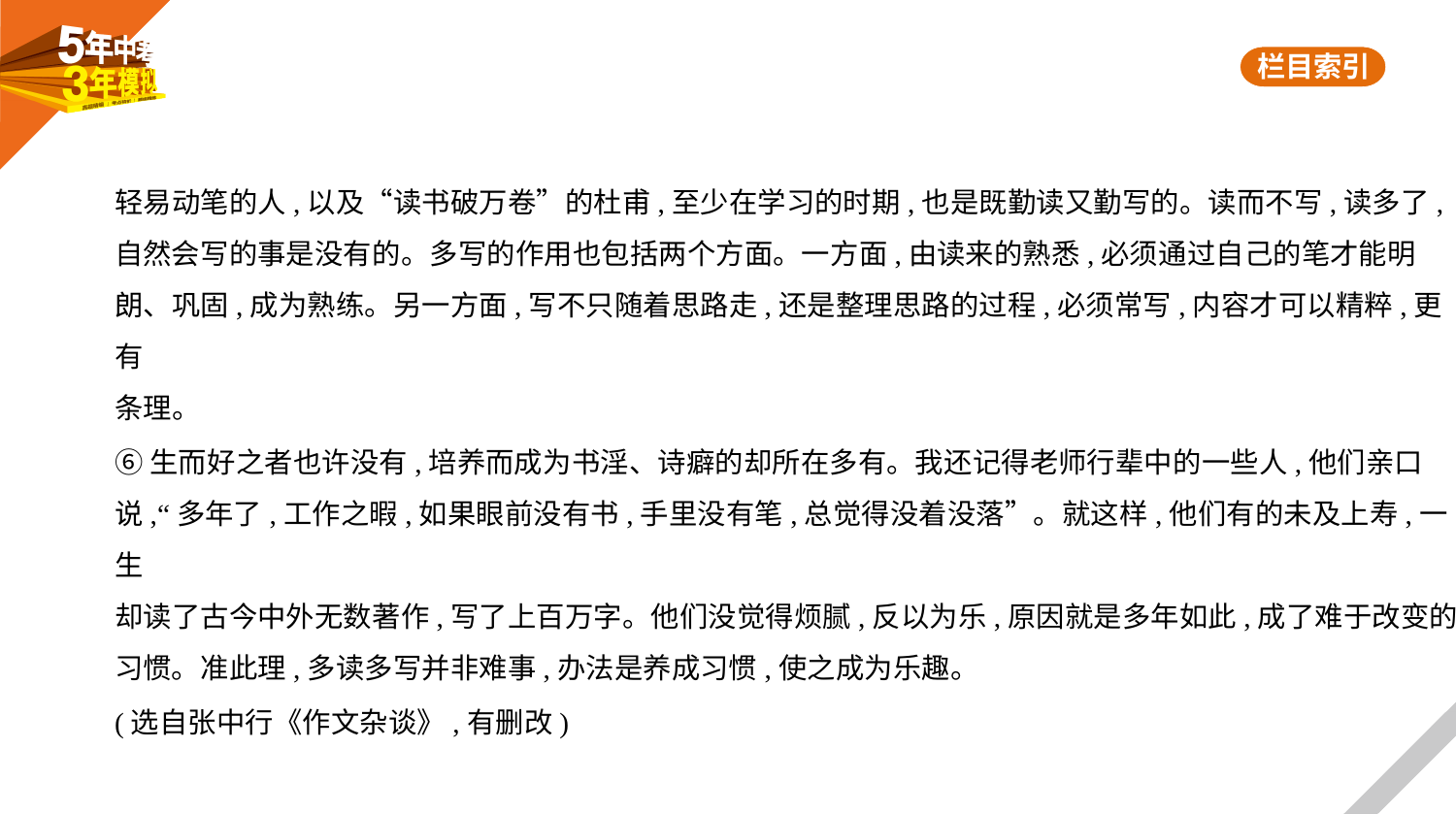

轻易动笔的人,以及“读书破万卷”的杜甫,至少在学习的时期,也是既勤读又勤写的。读而不写,读多了,
自然会写的事是没有的。多写的作用也包括两个方面。一方面,由读来的熟悉,必须通过自己的笔才能明
朗、巩固,成为熟练。另一方面,写不只随着思路走,还是整理思路的过程,必须常写,内容才可以精粹,更有
条理。
⑥生而好之者也许没有,培养而成为书淫、诗癖的却所在多有。我还记得老师行辈中的一些人,他们亲口
说,“多年了,工作之暇,如果眼前没有书,手里没有笔,总觉得没着没落”。就这样,他们有的未及上寿,一生
却读了古今中外无数著作,写了上百万字。他们没觉得烦腻,反以为乐,原因就是多年如此,成了难于改变的
习惯。准此理,多读多写并非难事,办法是养成习惯,使之成为乐趣。
(选自张中行《作文杂谈》,有删改)